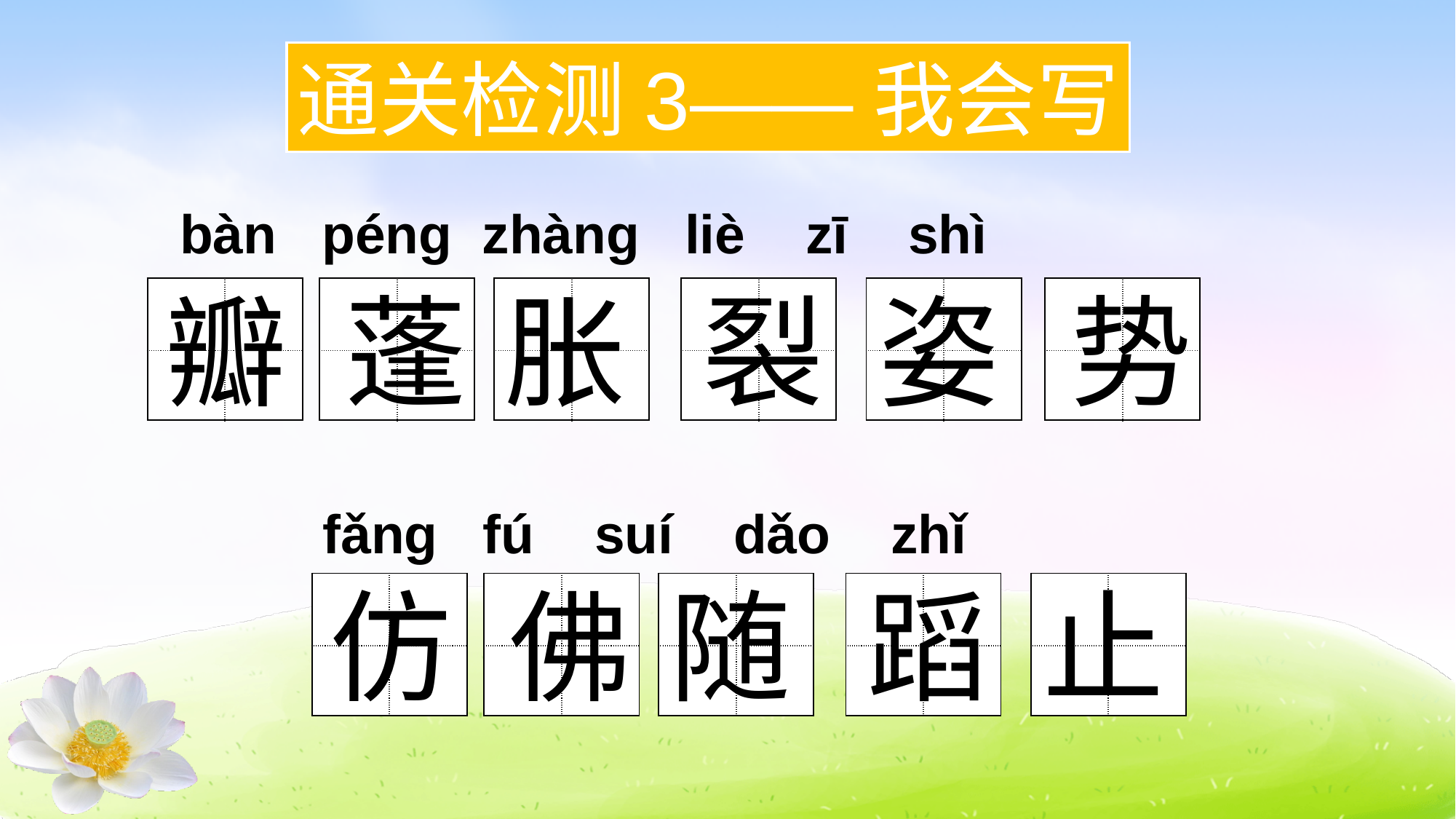

通关检测3——我会写
bàn   péng  zhàng   liè    zī    shì
瓣
蓬
胀
裂
姿
势
|  |  |
| --- | --- |
|  |  |
|  |  |
| --- | --- |
|  |  |
|  |  |
| --- | --- |
|  |  |
|  |  |
| --- | --- |
|  |  |
|  |  |
| --- | --- |
|  |  |
|  |  |
| --- | --- |
|  |  |
 fǎng   fú    suí    dǎo    zhǐ
仿
佛
随
蹈
止
|  |  |
| --- | --- |
|  |  |
|  |  |
| --- | --- |
|  |  |
|  |  |
| --- | --- |
|  |  |
|  |  |
| --- | --- |
|  |  |
|  |  |
| --- | --- |
|  |  |